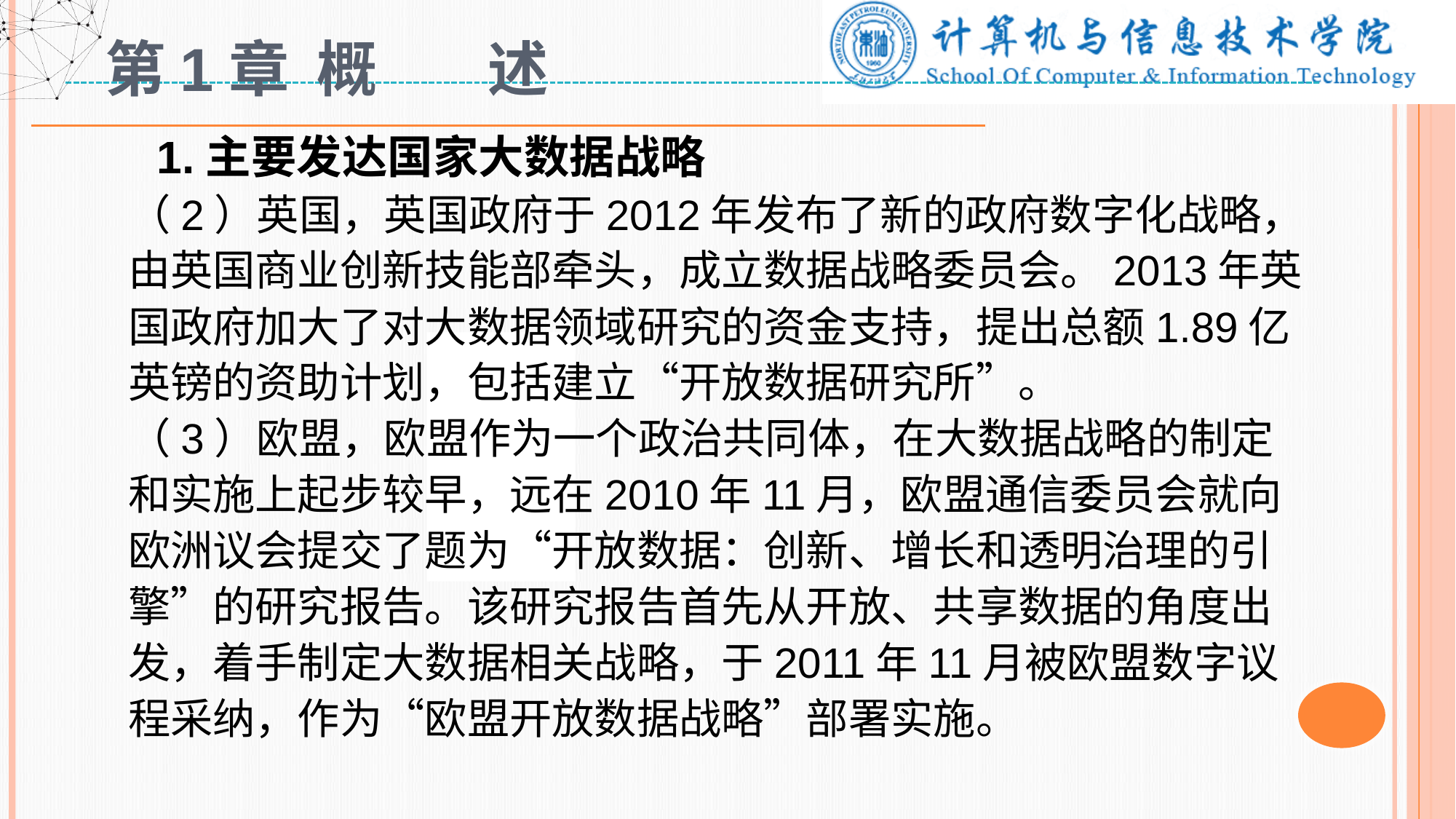

# 第1章  概        述
   1.主要发达国家大数据战略
（2）英国，英国政府于2012年发布了新的政府数字化战略，由英国商业创新技能部牵头，成立数据战略委员会。2013年英国政府加大了对大数据领域研究的资金支持，提出总额1.89亿英镑的资助计划，包括建立“开放数据研究所”。
（3）欧盟，欧盟作为一个政治共同体，在大数据战略的制定和实施上起步较早，远在2010年11月，欧盟通信委员会就向欧洲议会提交了题为“开放数据：创新、增长和透明治理的引擎”的研究报告。该研究报告首先从开放、共享数据的角度出发，着手制定大数据相关战略，于2011年11月被欧盟数字议程采纳，作为“欧盟开放数据战略”部署实施。